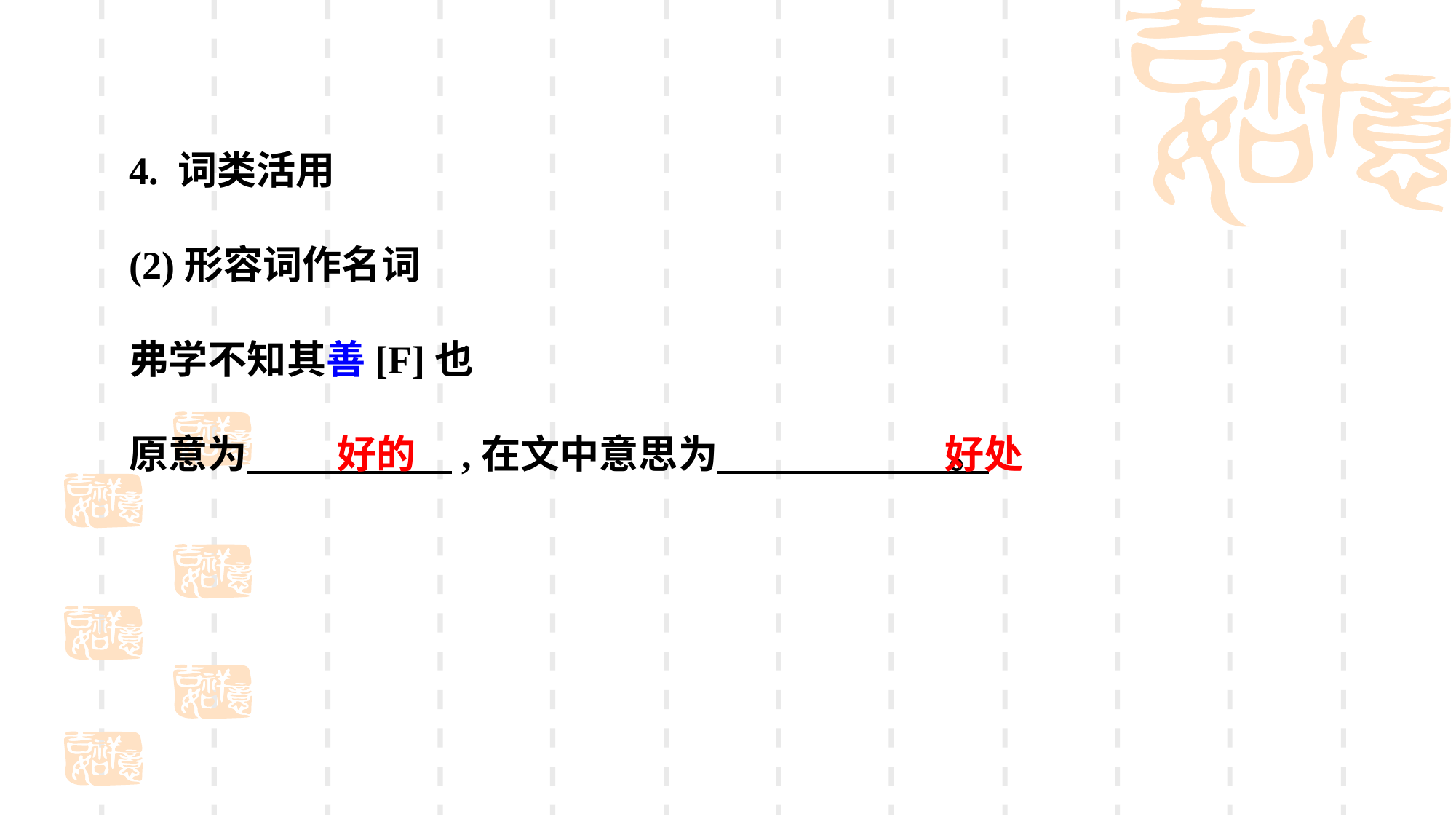

4. 词类活用

(2)形容词作名词

弗学不知其善[F]也

原意为                       ,在文中意思为                          。
好的
好处